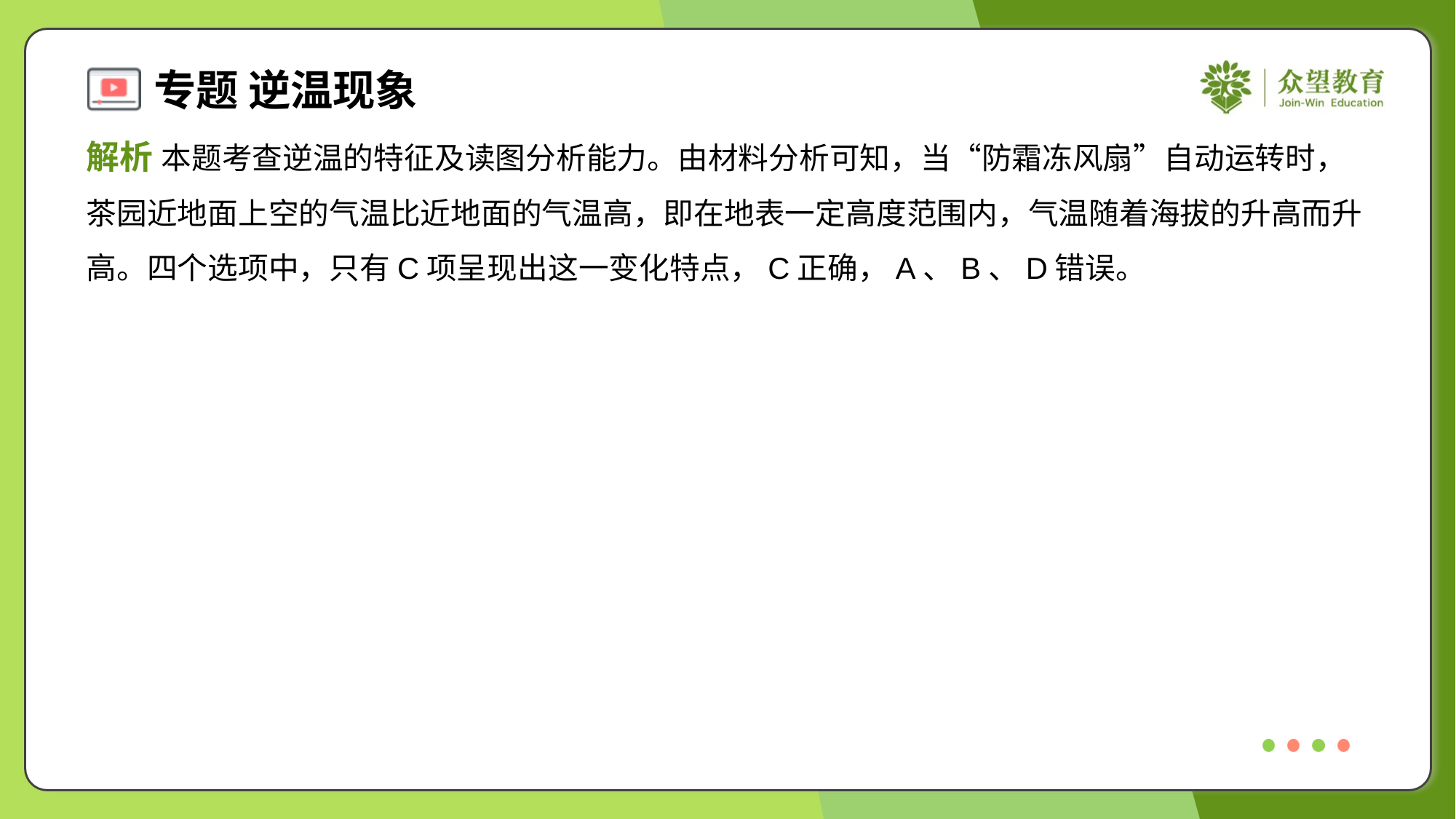

解析 本题考查逆温的特征及读图分析能力。由材料分析可知，当“防霜冻风扇”自动运转时，
茶园近地面上空的气温比近地面的气温高，即在地表一定高度范围内，气温随着海拔的升高而升
高。四个选项中，只有C项呈现出这一变化特点，C正确，A、B、D错误。